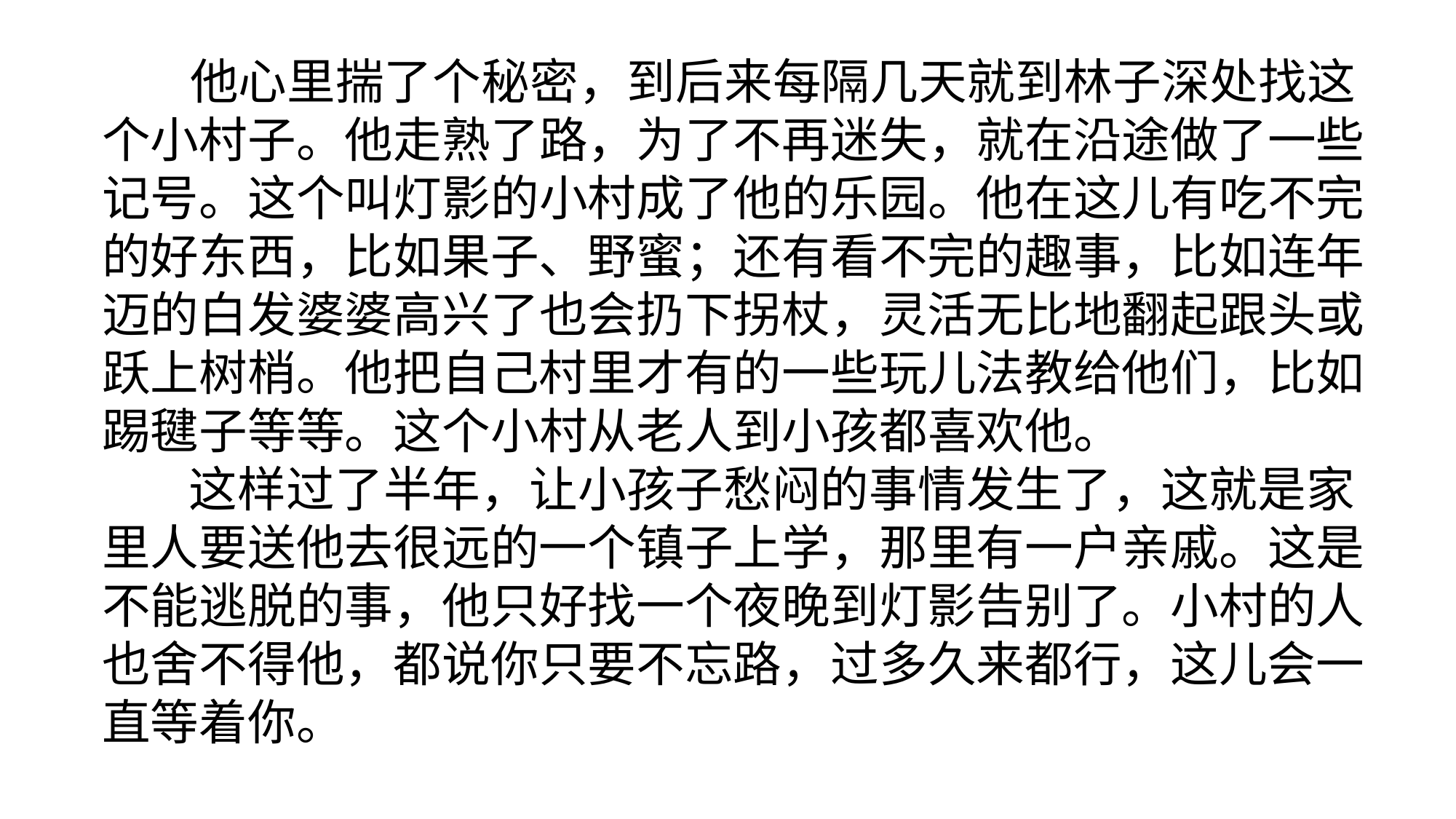

他心里揣了个秘密，到后来每隔几天就到林子深处找这个小村子。他走熟了路，为了不再迷失，就在沿途做了一些记号。这个叫灯影的小村成了他的乐园。他在这儿有吃不完的好东西，比如果子、野蜜；还有看不完的趣事，比如连年迈的白发婆婆高兴了也会扔下拐杖，灵活无比地翻起跟头或跃上树梢。他把自己村里才有的一些玩儿法教给他们，比如踢毽子等等。这个小村从老人到小孩都喜欢他。
        这样过了半年，让小孩子愁闷的事情发生了，这就是家里人要送他去很远的一个镇子上学，那里有一户亲戚。这是不能逃脱的事，他只好找一个夜晚到灯影告别了。小村的人也舍不得他，都说你只要不忘路，过多久来都行，这儿会一直等着你。